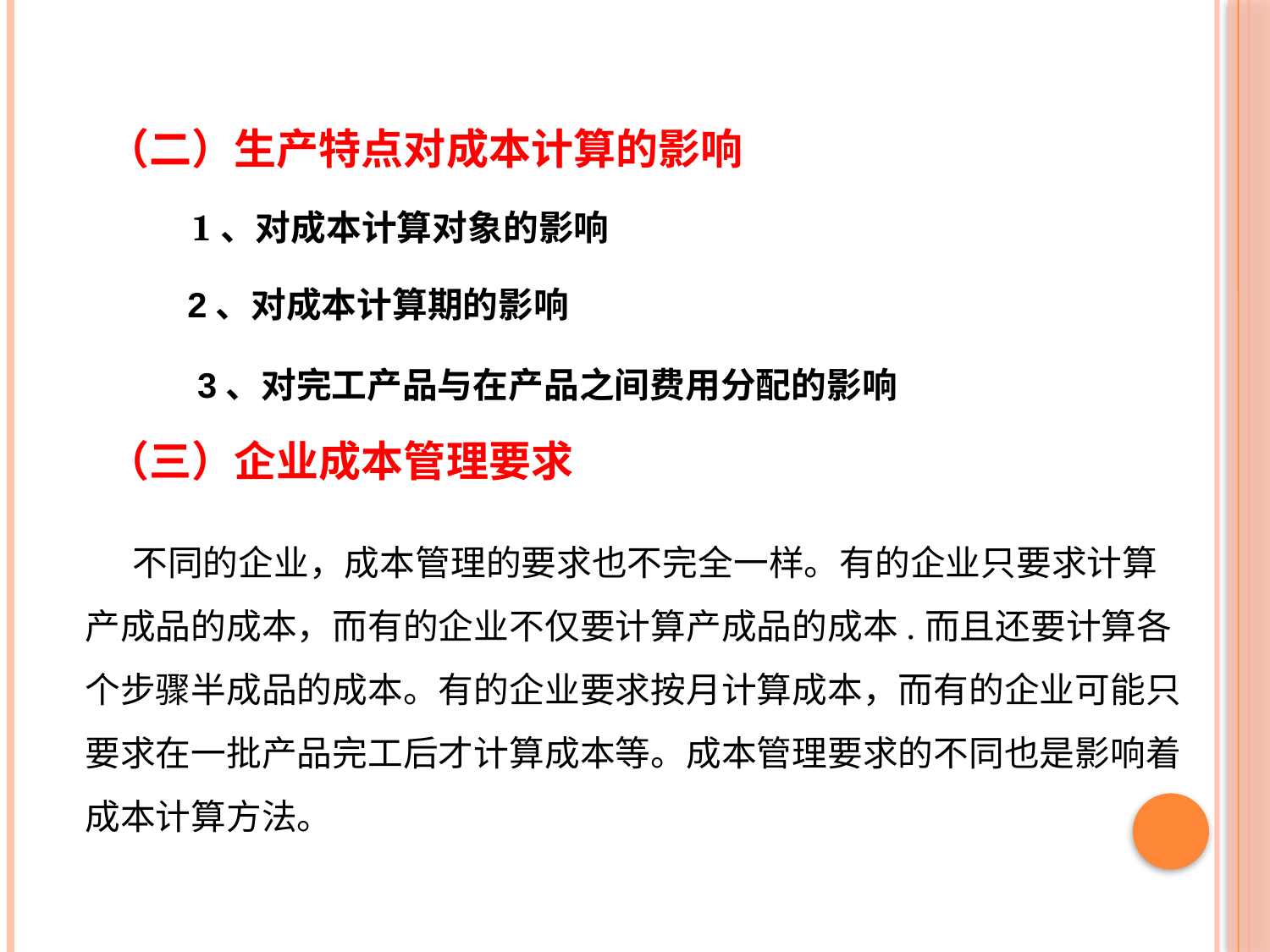

（二）生产特点对成本计算的影响
1、对成本计算对象的影响
2、对成本计算期的影响
3、对完工产品与在产品之间费用分配的影响
（三）企业成本管理要求
     不同的企业，成本管理的要求也不完全一样。有的企业只要求计算产成品的成本，而有的企业不仅要计算产成品的成本.而且还要计算各个步骤半成品的成本。有的企业要求按月计算成本，而有的企业可能只要求在一批产品完工后才计算成本等。成本管理要求的不同也是影响着成本计算方法。